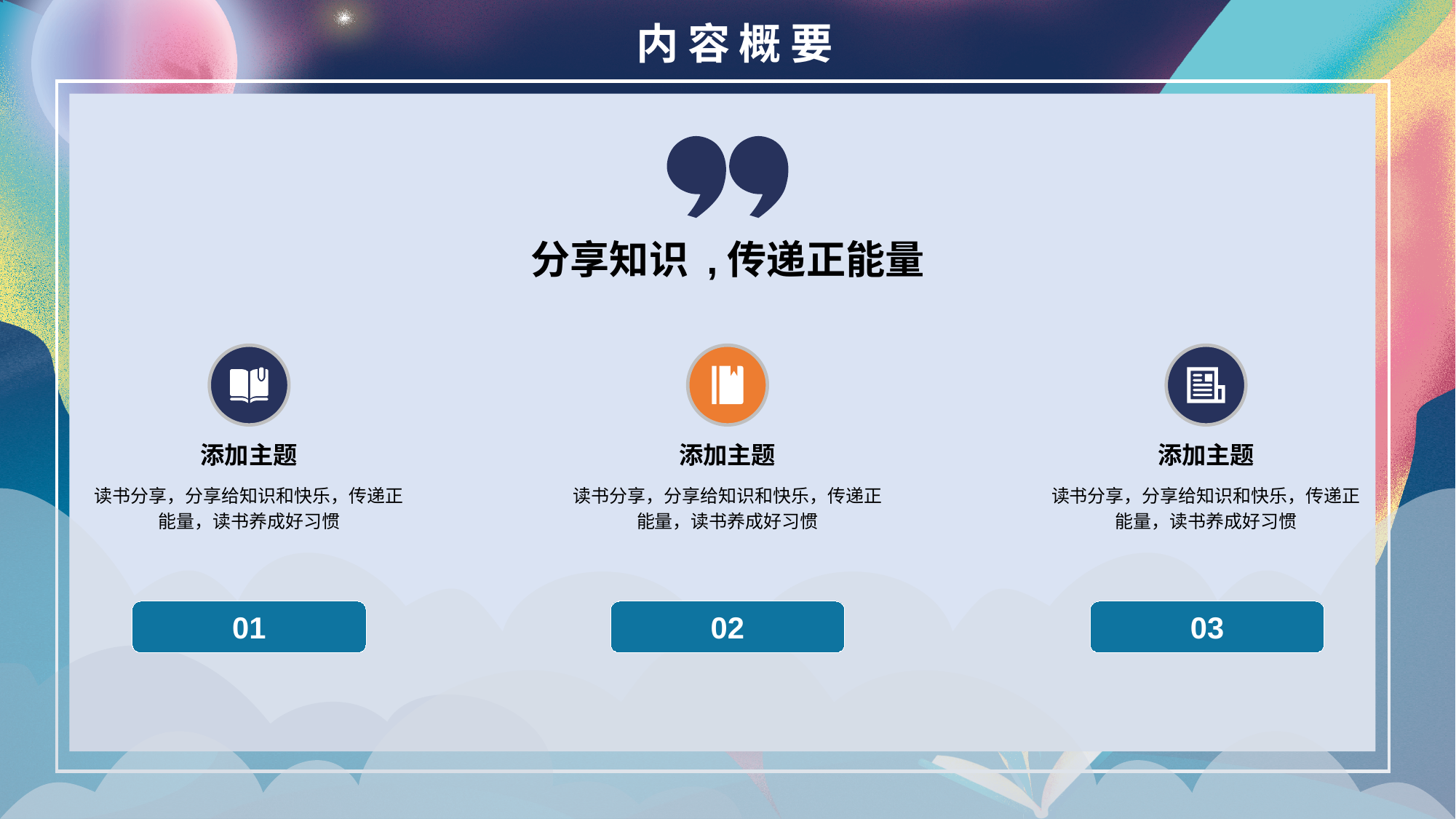

内容概要

分享知识 ,传递正能量

添加主题
读书分享，分享给知识和快乐，传递正能量，读书养成好习惯

添加主题
读书分享，分享给知识和快乐，传递正能量，读书养成好习惯

添加主题
读书分享，分享给知识和快乐，传递正能量，读书养成好习惯

01
02
03